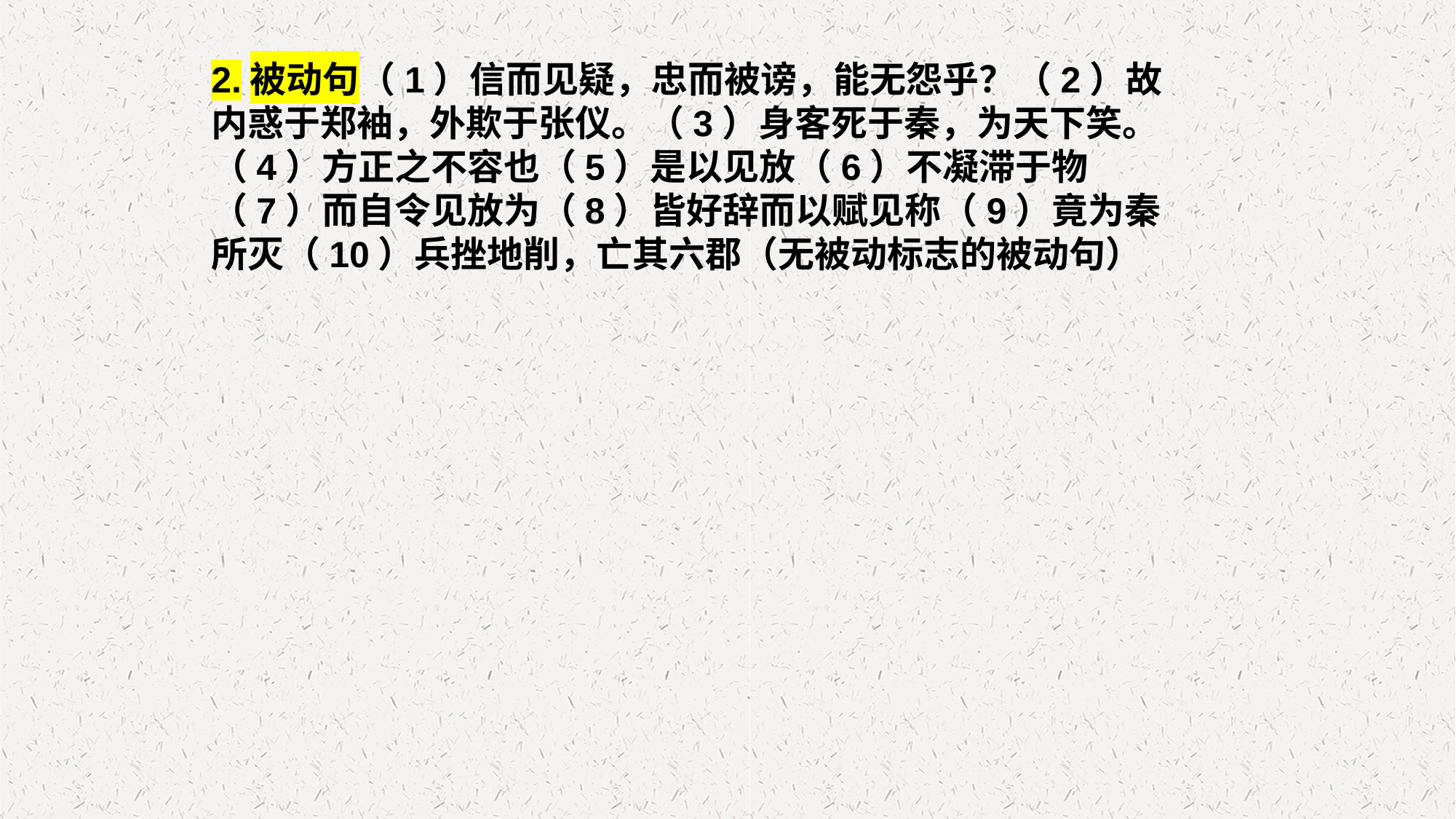

2.被动句（1）信而见疑，忠而被谤，能无怨乎？（2）故内惑于郑袖，外欺于张仪。（3）身客死于秦，为天下笑。（4）方正之不容也（5）是以见放（6）不凝滞于物（7）而自令见放为（8）皆好辞而以赋见称（9）竟为秦所灭（10）兵挫地削，亡其六郡（无被动标志的被动句）